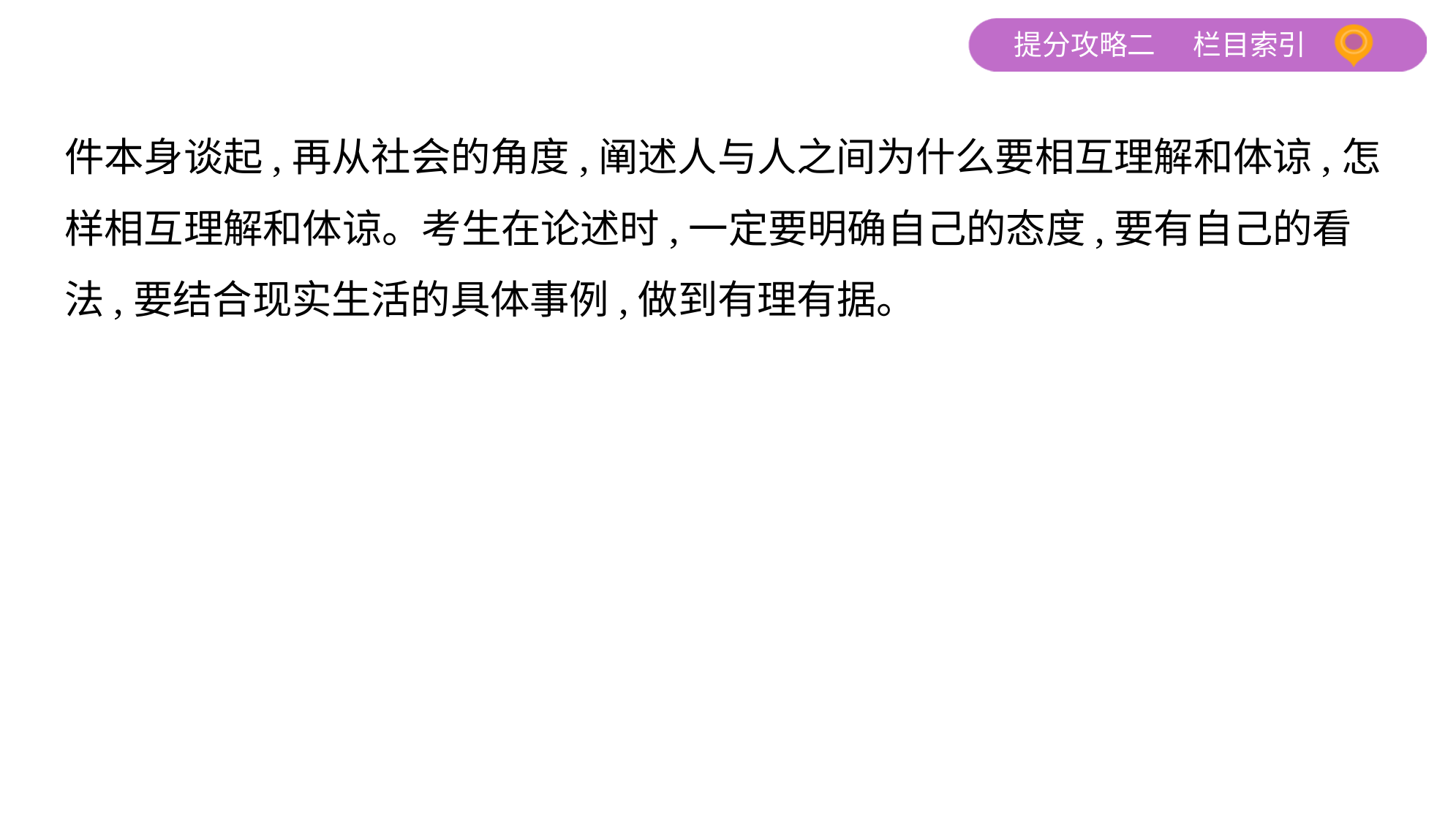

件本身谈起,再从社会的角度,阐述人与人之间为什么要相互理解和体谅,怎
样相互理解和体谅。考生在论述时,一定要明确自己的态度,要有自己的看
法,要结合现实生活的具体事例,做到有理有据。